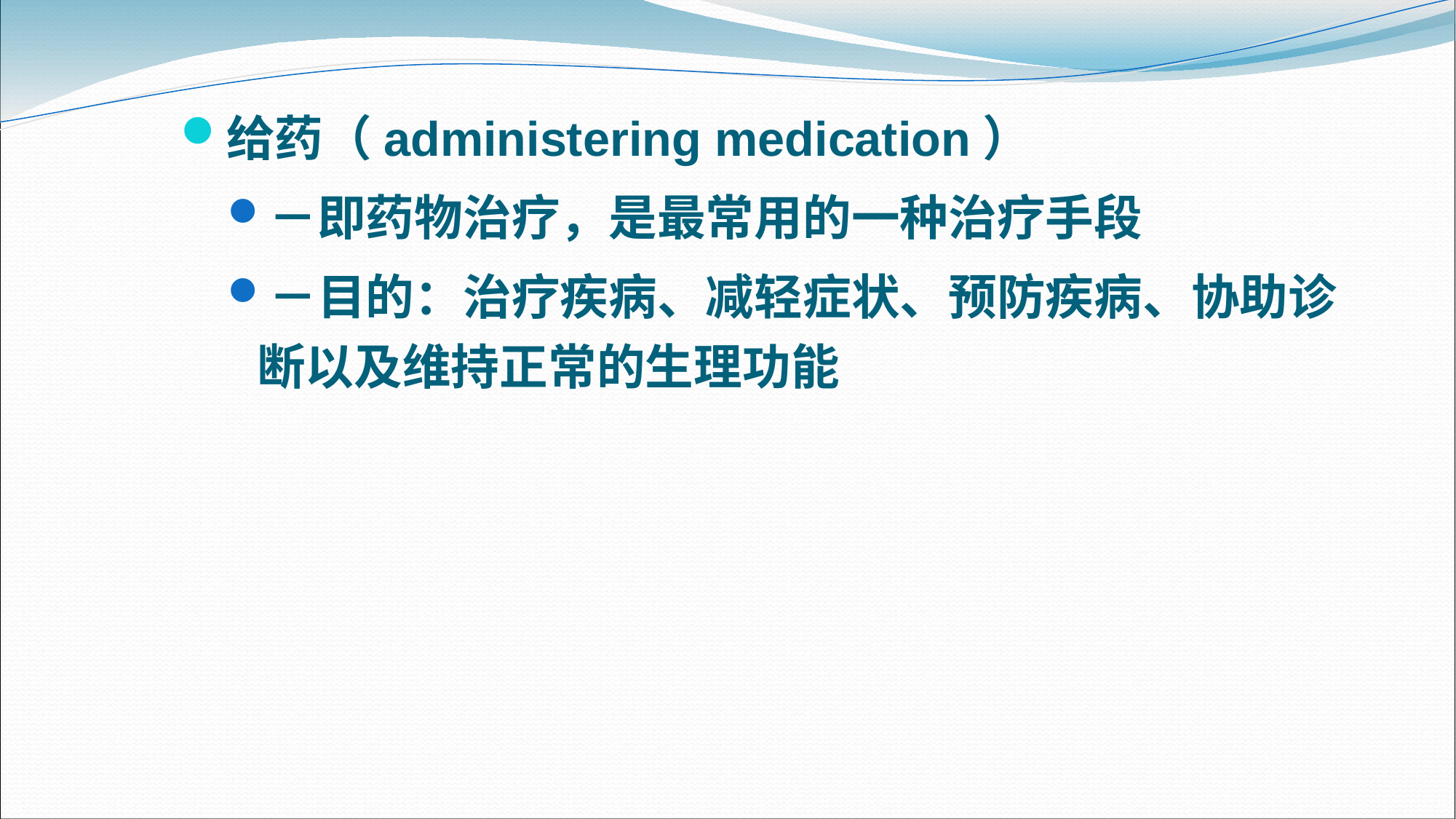

给药（administering medication）
－即药物治疗，是最常用的一种治疗手段
－目的：治疗疾病、减轻症状、预防疾病、协助诊断以及维持正常的生理功能